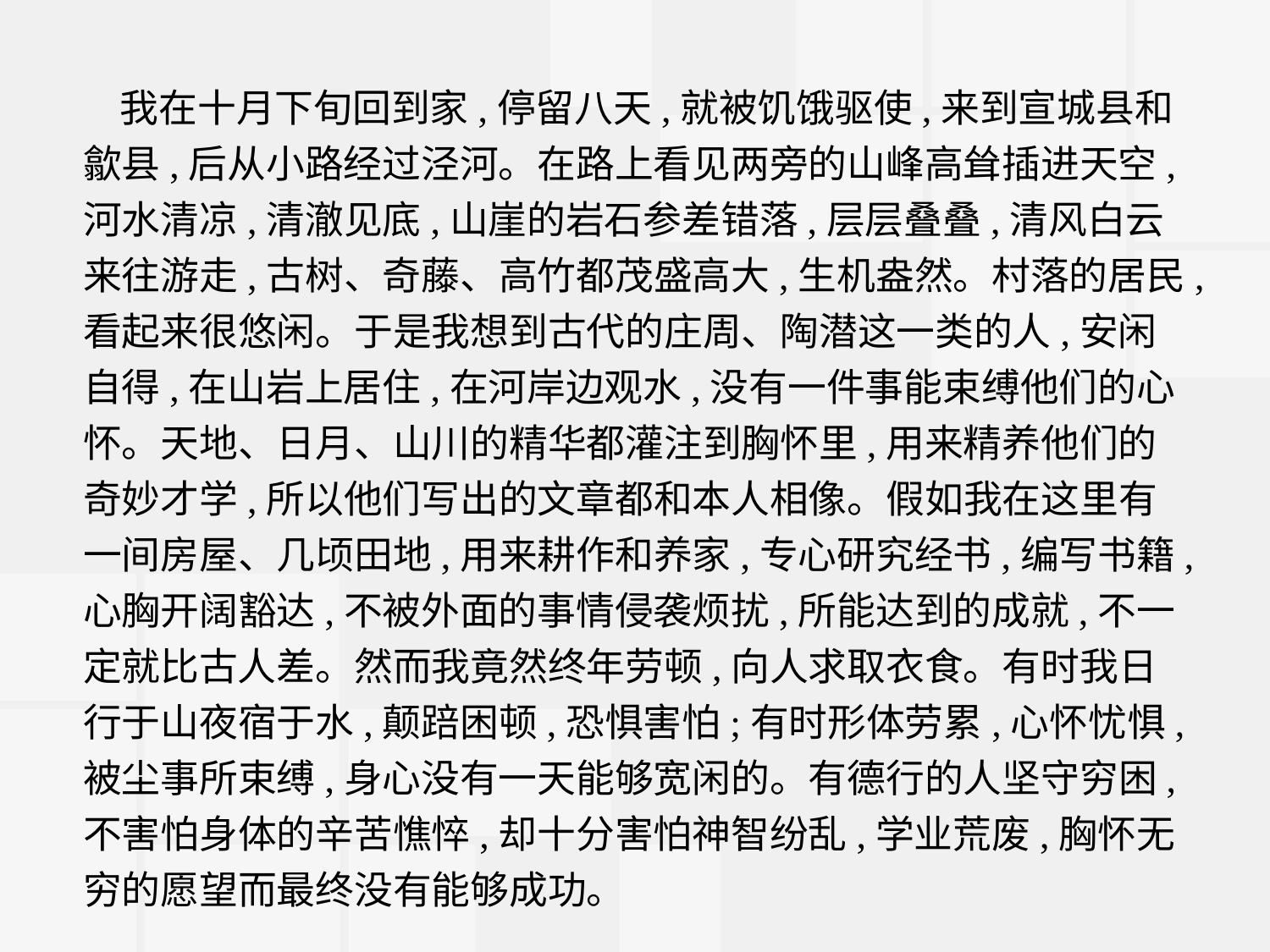

我在十月下旬回到家,停留八天,就被饥饿驱使,来到宣城县和歙县,后从小路经过泾河。在路上看见两旁的山峰高耸插进天空,河水清凉,清澈见底,山崖的岩石参差错落,层层叠叠,清风白云来往游走,古树、奇藤、高竹都茂盛高大,生机盎然。村落的居民,看起来很悠闲。于是我想到古代的庄周、陶潜这一类的人,安闲自得,在山岩上居住,在河岸边观水,没有一件事能束缚他们的心怀。天地、日月、山川的精华都灌注到胸怀里,用来精养他们的奇妙才学,所以他们写出的文章都和本人相像。假如我在这里有一间房屋、几顷田地,用来耕作和养家,专心研究经书,编写书籍,心胸开阔豁达,不被外面的事情侵袭烦扰,所能达到的成就,不一定就比古人差。然而我竟然终年劳顿,向人求取衣食。有时我日行于山夜宿于水,颠踣困顿,恐惧害怕;有时形体劳累,心怀忧惧,被尘事所束缚,身心没有一天能够宽闲的。有德行的人坚守穷困,不害怕身体的辛苦憔悴,却十分害怕神智纷乱,学业荒废,胸怀无穷的愿望而最终没有能够成功。